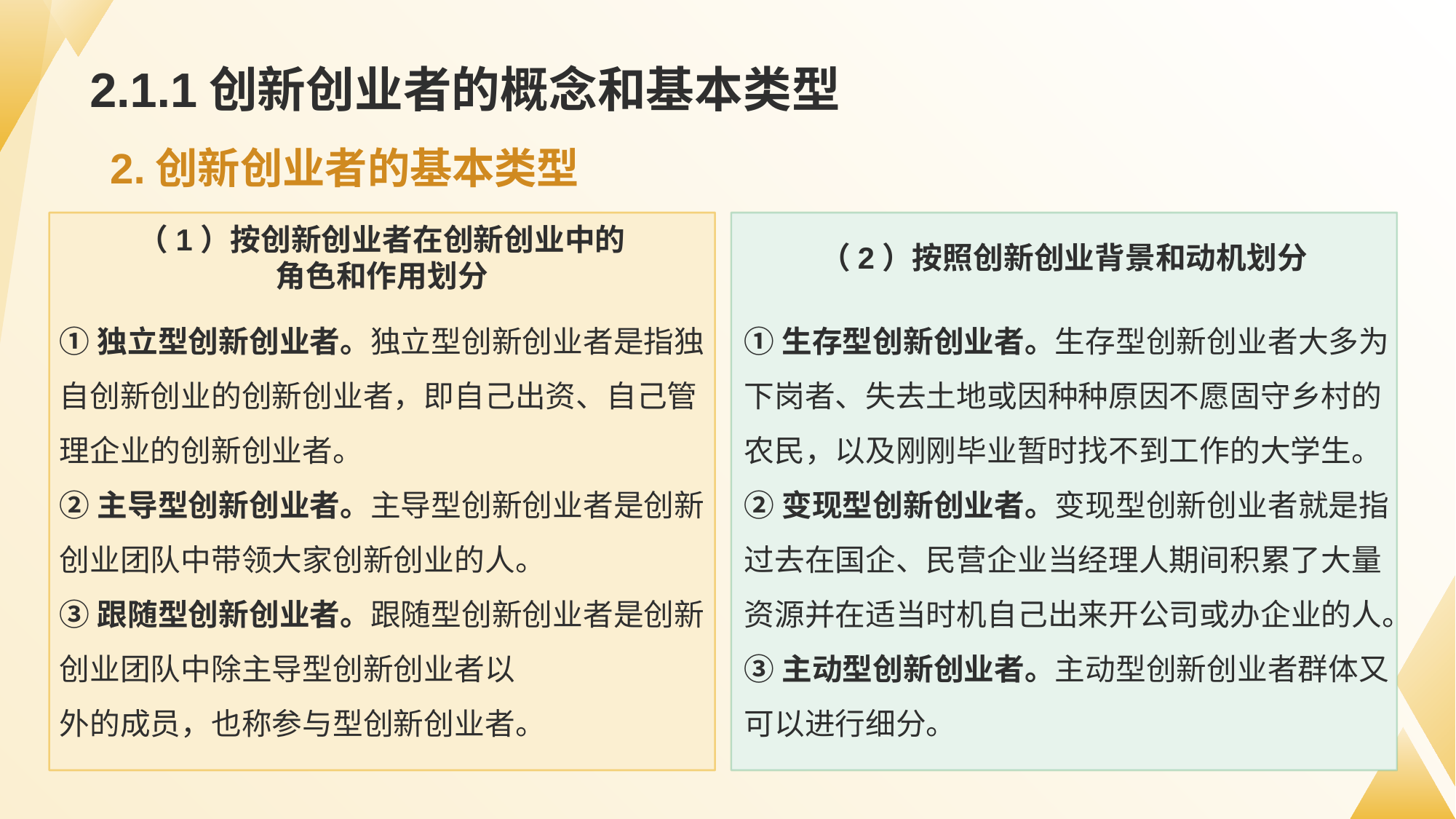

# 2.1.1创新创业者的概念和基本类型
2.创新创业者的基本类型

（1）按创新创业者在创新创业中的角色和作用划分
（2）按照创新创业背景和动机划分
①独立型创新创业者。独立型创新创业者是指独自创新创业的创新创业者，即自己出资、自己管理企业的创新创业者。
②主导型创新创业者。主导型创新创业者是创新创业团队中带领大家创新创业的人。
③跟随型创新创业者。跟随型创新创业者是创新创业团队中除主导型创新创业者以
外的成员，也称参与型创新创业者。
①生存型创新创业者。生存型创新创业者大多为下岗者、失去土地或因种种原因不愿固守乡村的农民，以及刚刚毕业暂时找不到工作的大学生。
②变现型创新创业者。变现型创新创业者就是指过去在国企、民营企业当经理人期间积累了大量资源并在适当时机自己出来开公司或办企业的人。
③主动型创新创业者。主动型创新创业者群体又可以进行细分。